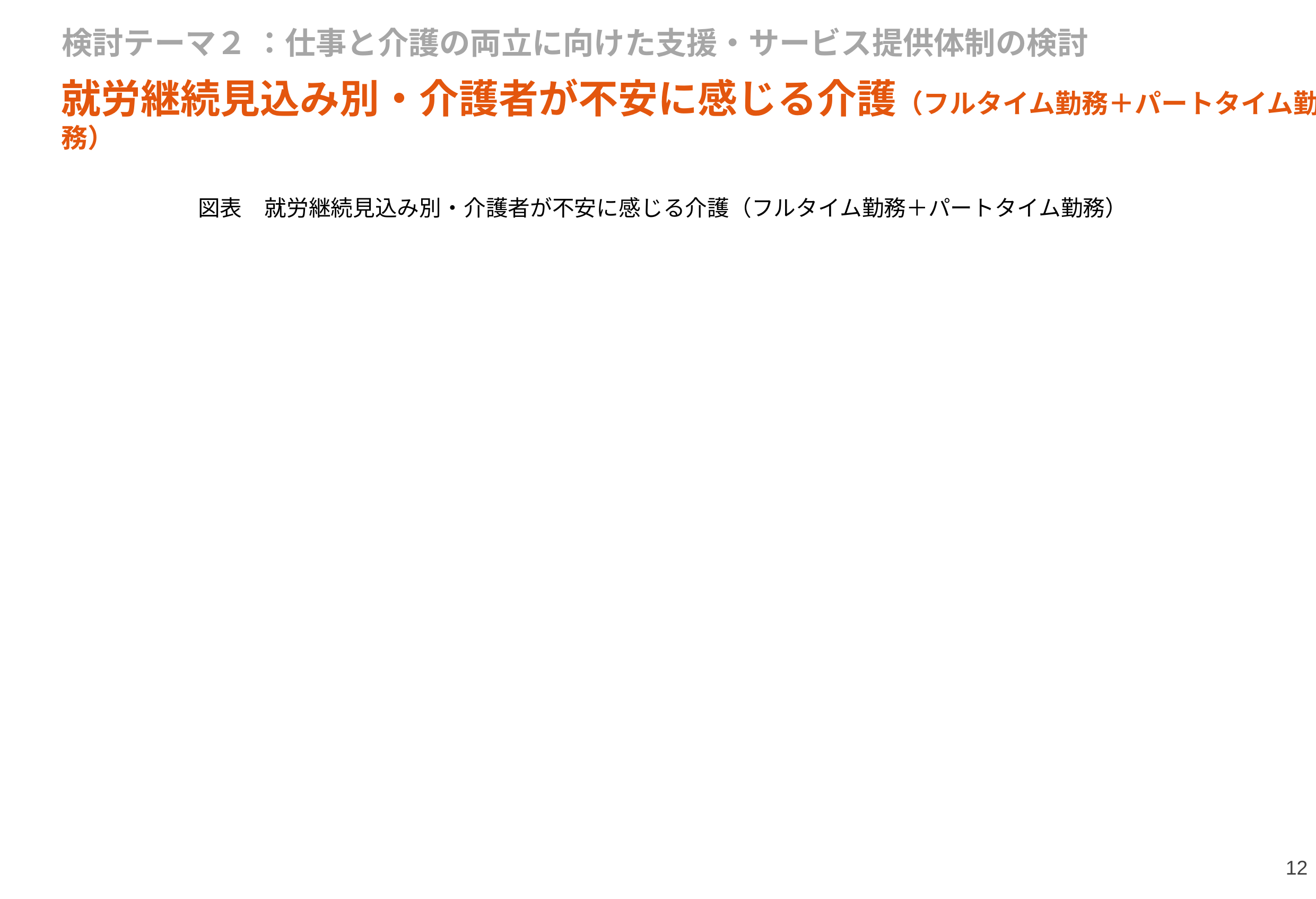

検討テーマ２ ：仕事と介護の両立に向けた支援・サービス提供体制の検討
就労継続見込み別・介護者が不安に感じる介護（フルタイム勤務＋パートタイム勤務）
図表　就労継続見込み別・介護者が不安に感じる介護（フルタイム勤務＋パートタイム勤務）
12